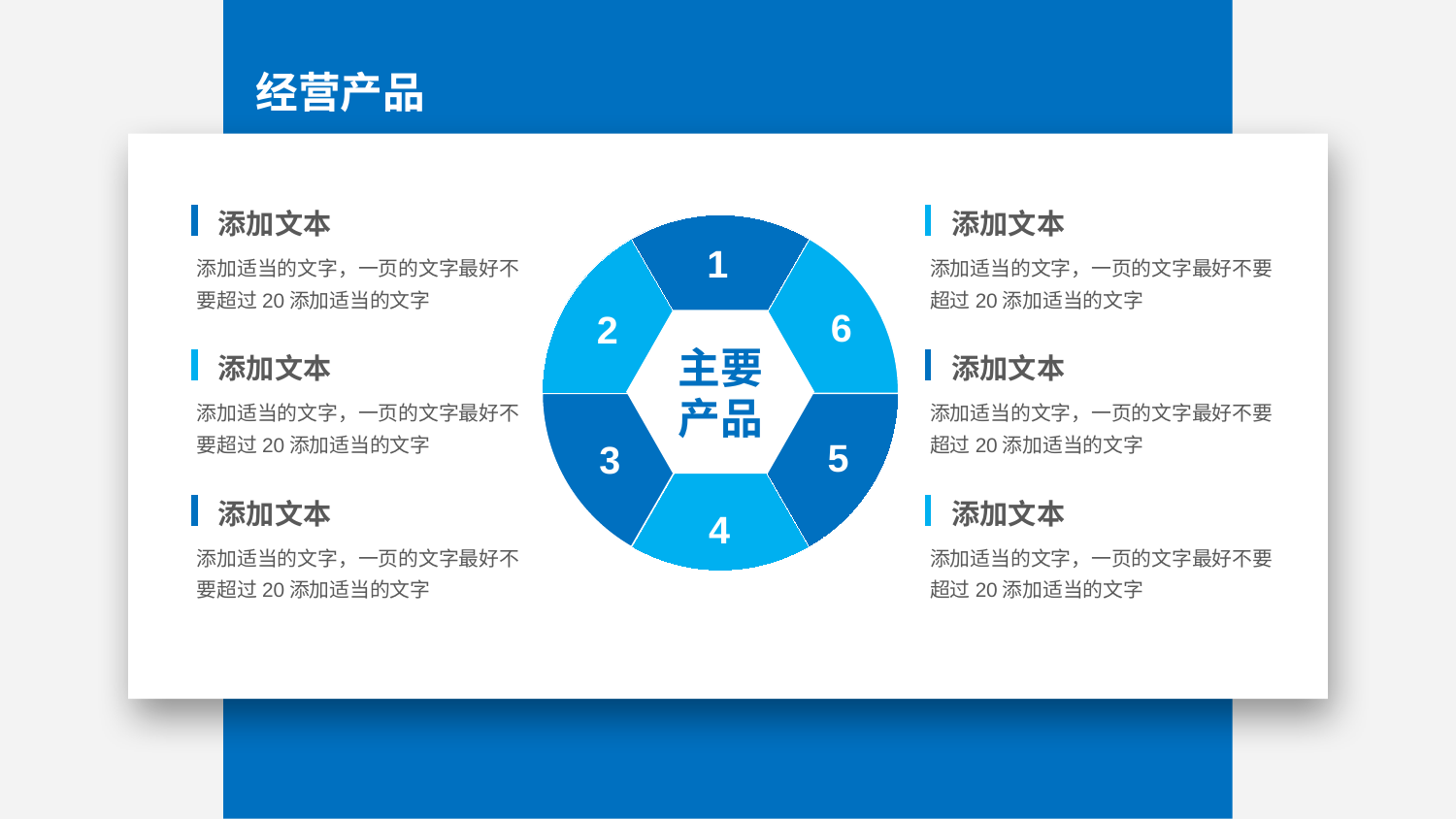

经营产品

添加文本
添加适当的文字，一页的文字最好不要超过20添加适当的文字
添加文本
添加适当的文字，一页的文字最好不要超过20添加适当的文字

1
6
2
主要
产品
添加文本
添加适当的文字，一页的文字最好不要超过20添加适当的文字
添加文本
添加适当的文字，一页的文字最好不要超过20添加适当的文字
5
3
添加文本
添加适当的文字，一页的文字最好不要超过20添加适当的文字
添加文本
添加适当的文字，一页的文字最好不要超过20添加适当的文字
4